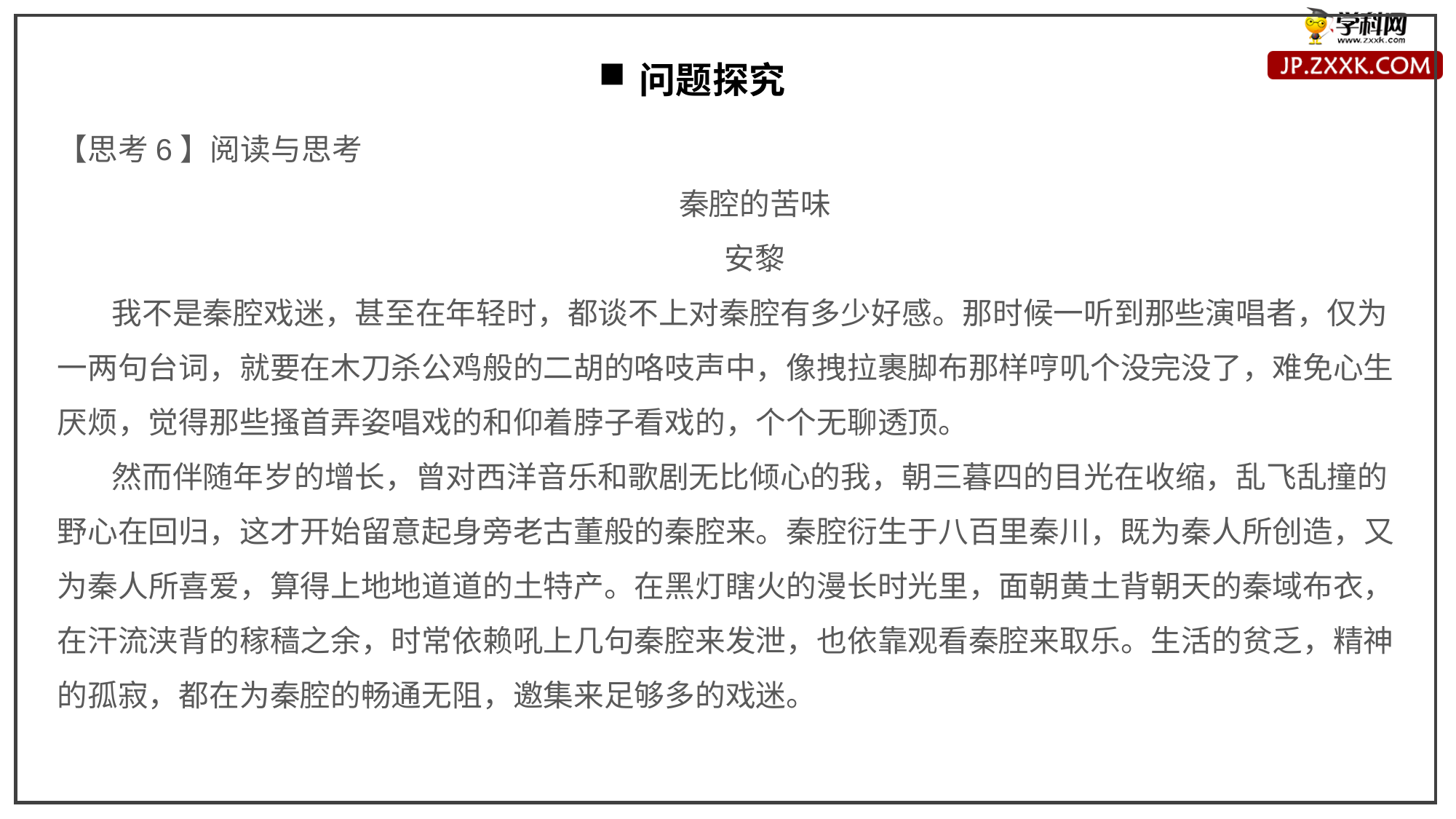

问题探究
【思考6】阅读与思考
秦腔的苦味
安黎
我不是秦腔戏迷，甚至在年轻时，都谈不上对秦腔有多少好感。那时候一听到那些演唱者，仅为一两句台词，就要在木刀杀公鸡般的二胡的咯吱声中，像拽拉裹脚布那样哼叽个没完没了，难免心生厌烦，觉得那些搔首弄姿唱戏的和仰着脖子看戏的，个个无聊透顶。
然而伴随年岁的增长，曾对西洋音乐和歌剧无比倾心的我，朝三暮四的目光在收缩，乱飞乱撞的野心在回归，这才开始留意起身旁老古董般的秦腔来。秦腔衍生于八百里秦川，既为秦人所创造，又为秦人所喜爱，算得上地地道道的土特产。在黑灯瞎火的漫长时光里，面朝黄土背朝天的秦域布衣，在汗流浃背的稼穑之余，时常依赖吼上几句秦腔来发泄，也依靠观看秦腔来取乐。生活的贫乏，精神的孤寂，都在为秦腔的畅通无阻，邀集来足够多的戏迷。